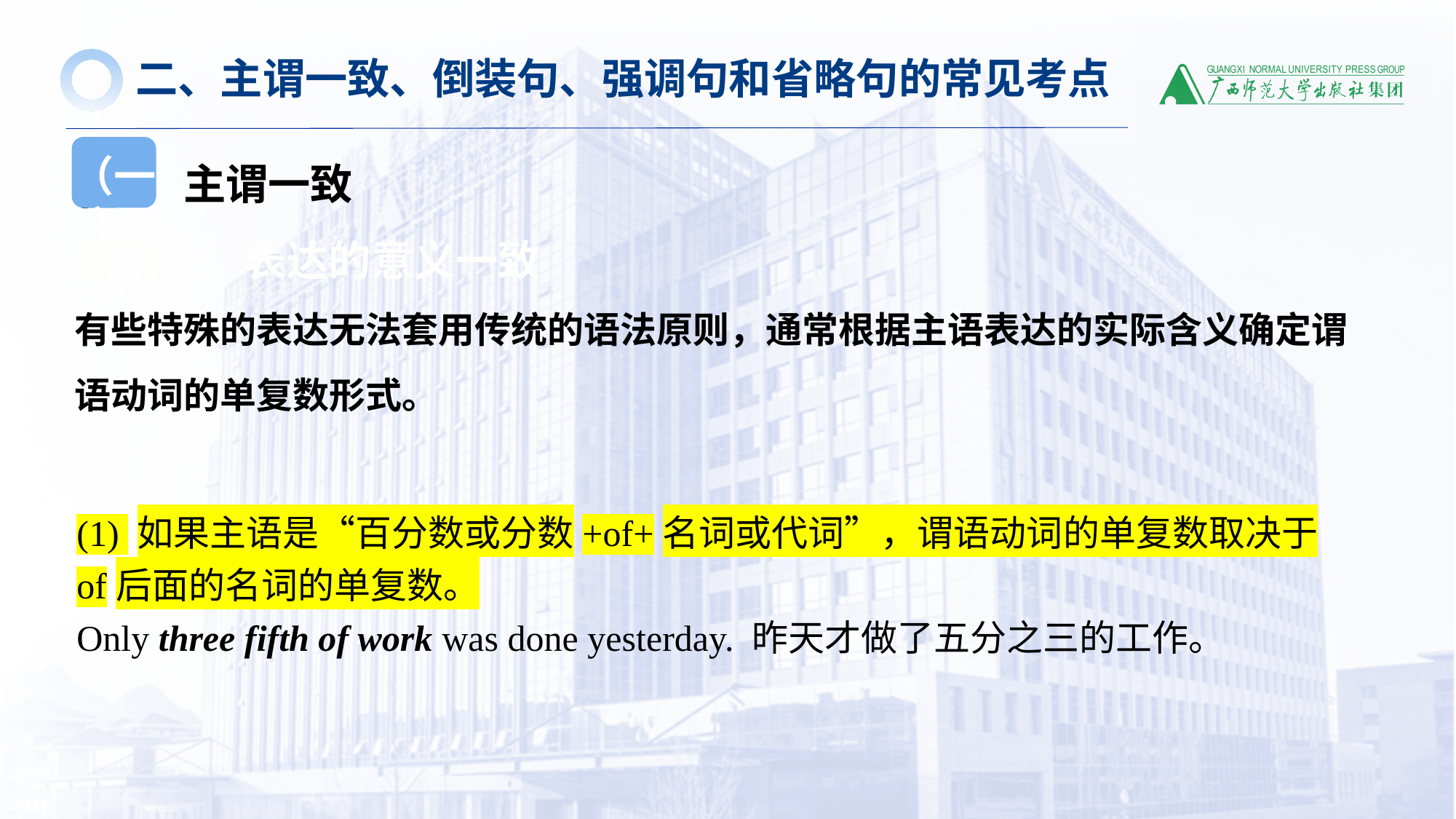

二、主谓一致、倒装句、强调句和省略句的常见考点

(一）主谓一致
原则二：表达的意义一致
有些特殊的表达无法套用传统的语法原则，通常根据主语表达的实际含义确定谓语动词的单复数形式。

（一）
(1) 如果主语是“百分数或分数+of+名词或代词”，谓语动词的单复数取决于of后面的名词的单复数。
Only three fifth of work was done yesterday. 昨天才做了五分之三的工作。